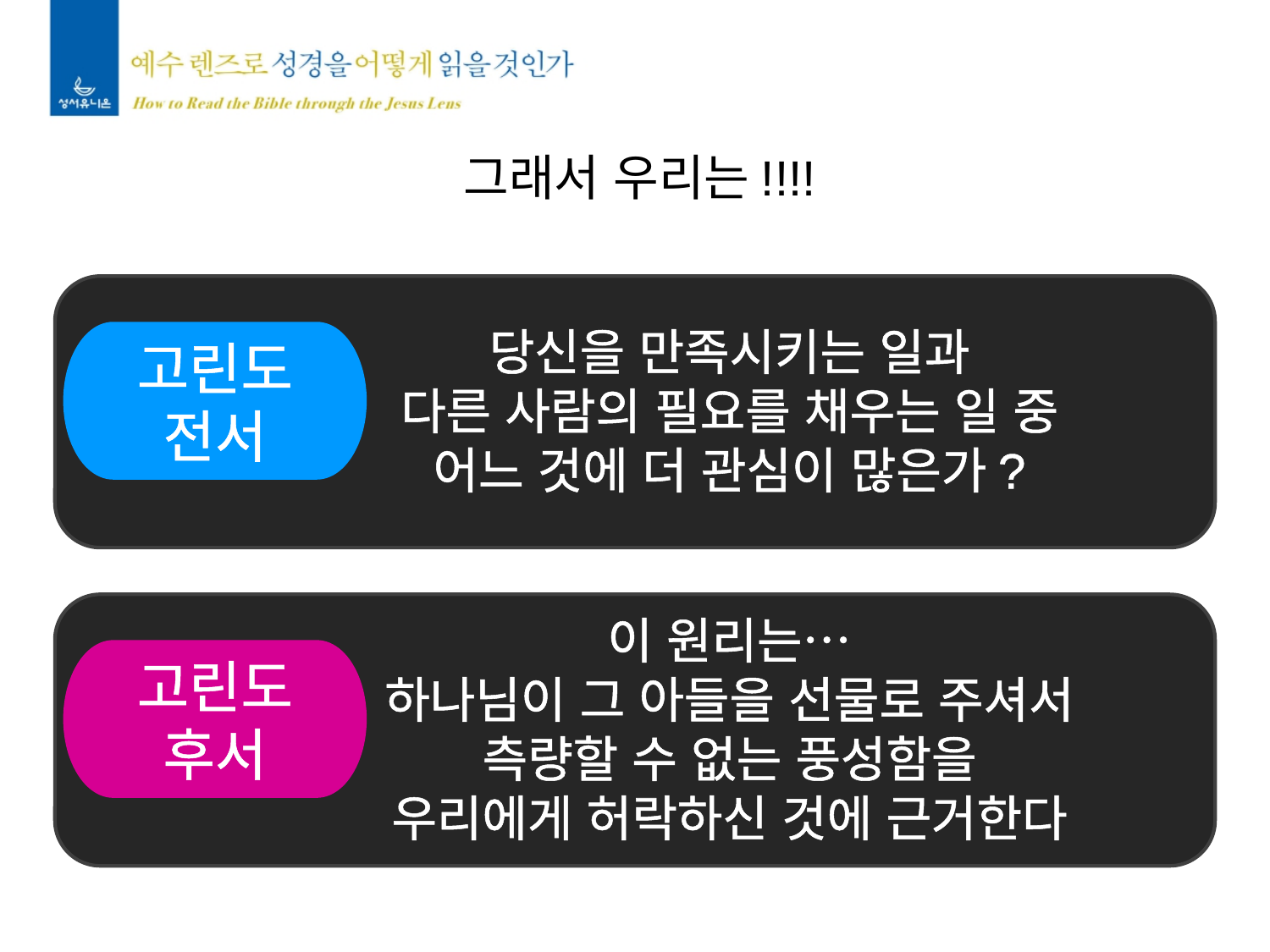

그래서 우리는!!!!

당신을 만족시키는 일과
다른 사람의 필요를 채우는 일 중
어느 것에 더 관심이 많은가?
고린도
전서

이 원리는…
하나님이 그 아들을 선물로 주셔서
측량할 수 없는 풍성함을
우리에게 허락하신 것에 근거한다
고린도
후서